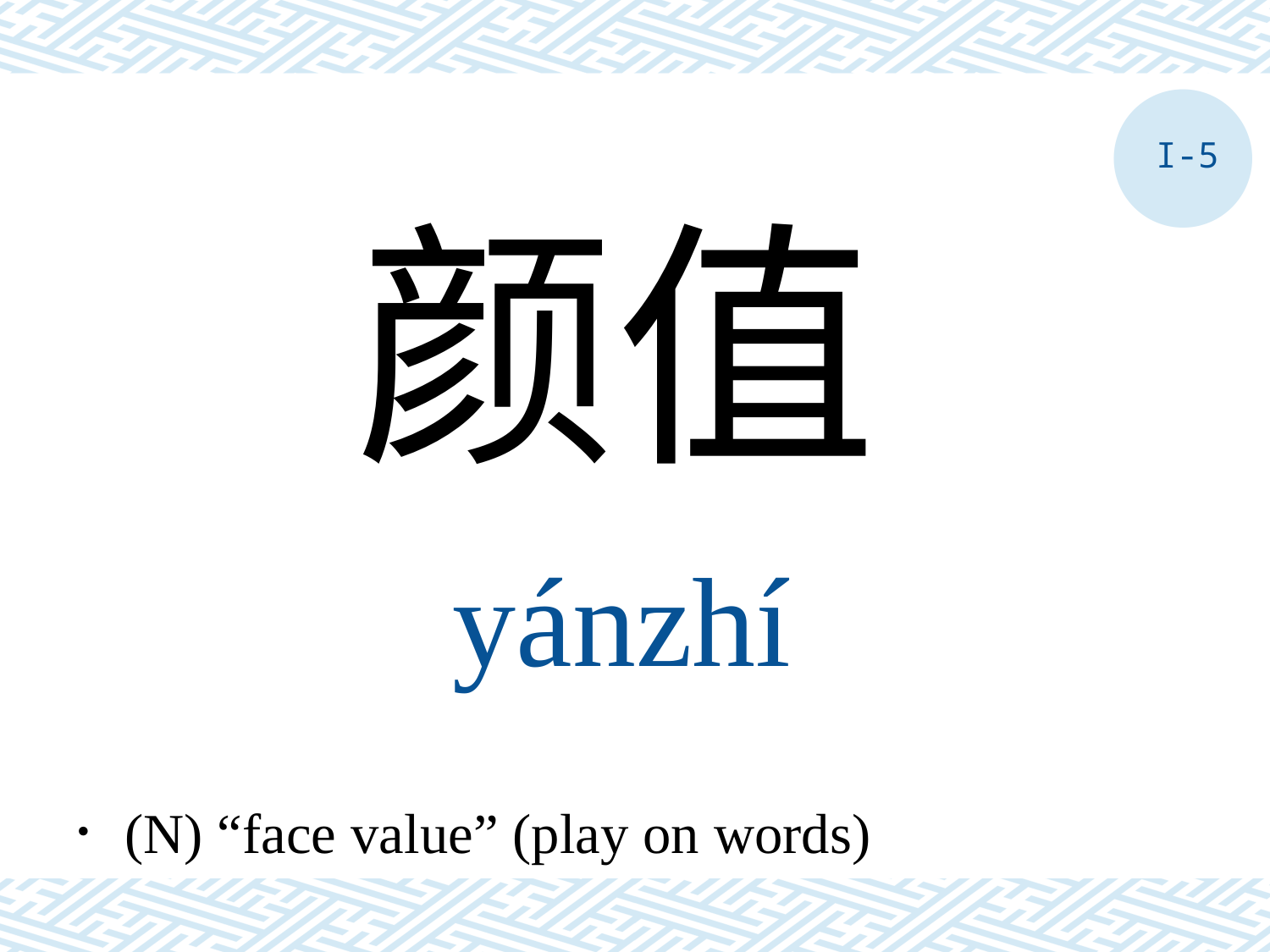

I-5

颜值
yánzhí
．(N) “face value” (play on words)